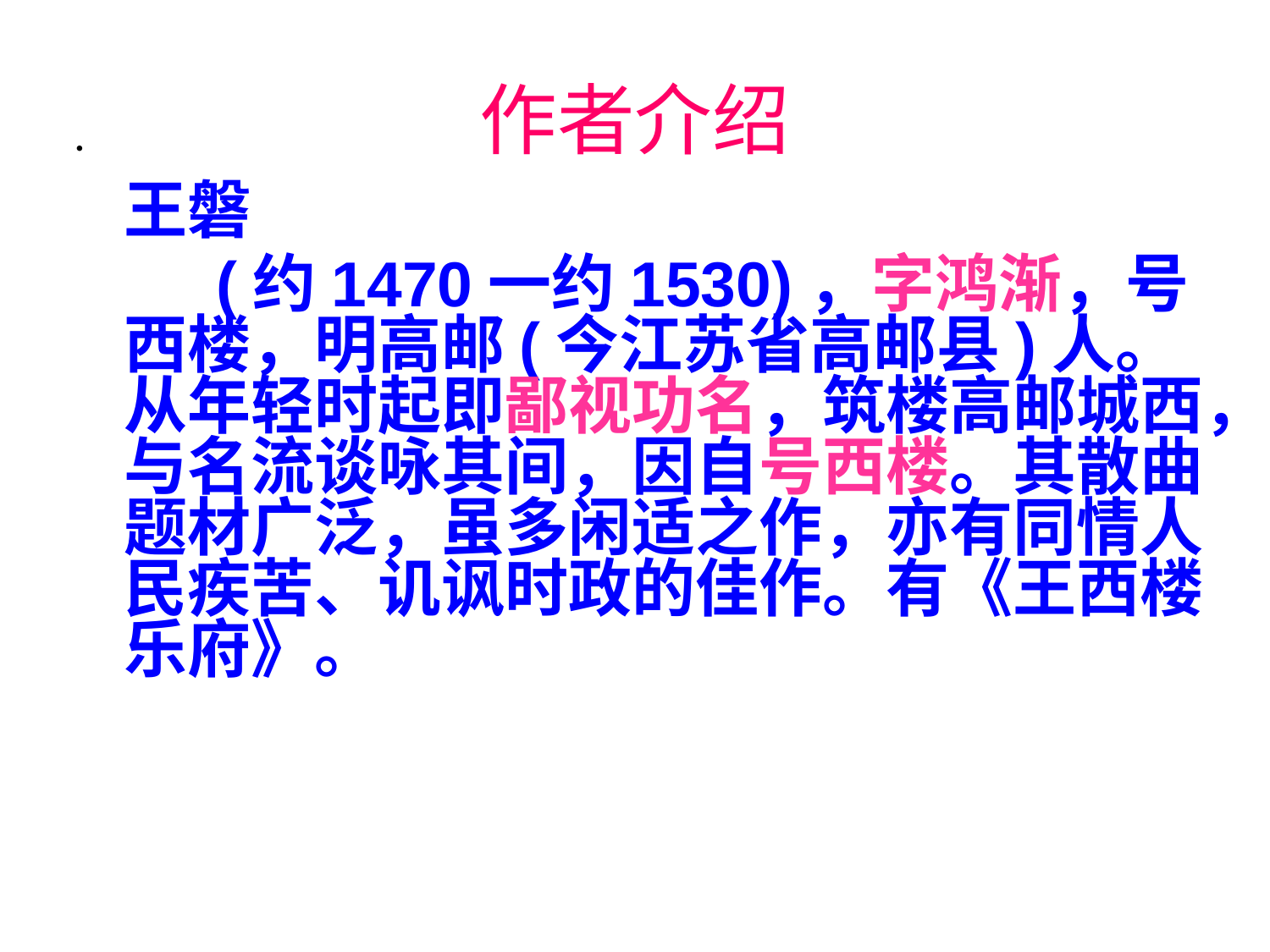

# 作者介绍
王磐
        (约1470一约1530)，字鸿渐，号西楼，明高邮(今江苏省高邮县)人。从年轻时起即鄙视功名，筑楼高邮城西，与名流谈咏其间，因自号西楼。其散曲题材广泛，虽多闲适之作，亦有同情人民疾苦、讥讽时政的佳作。有《王西楼乐府》。